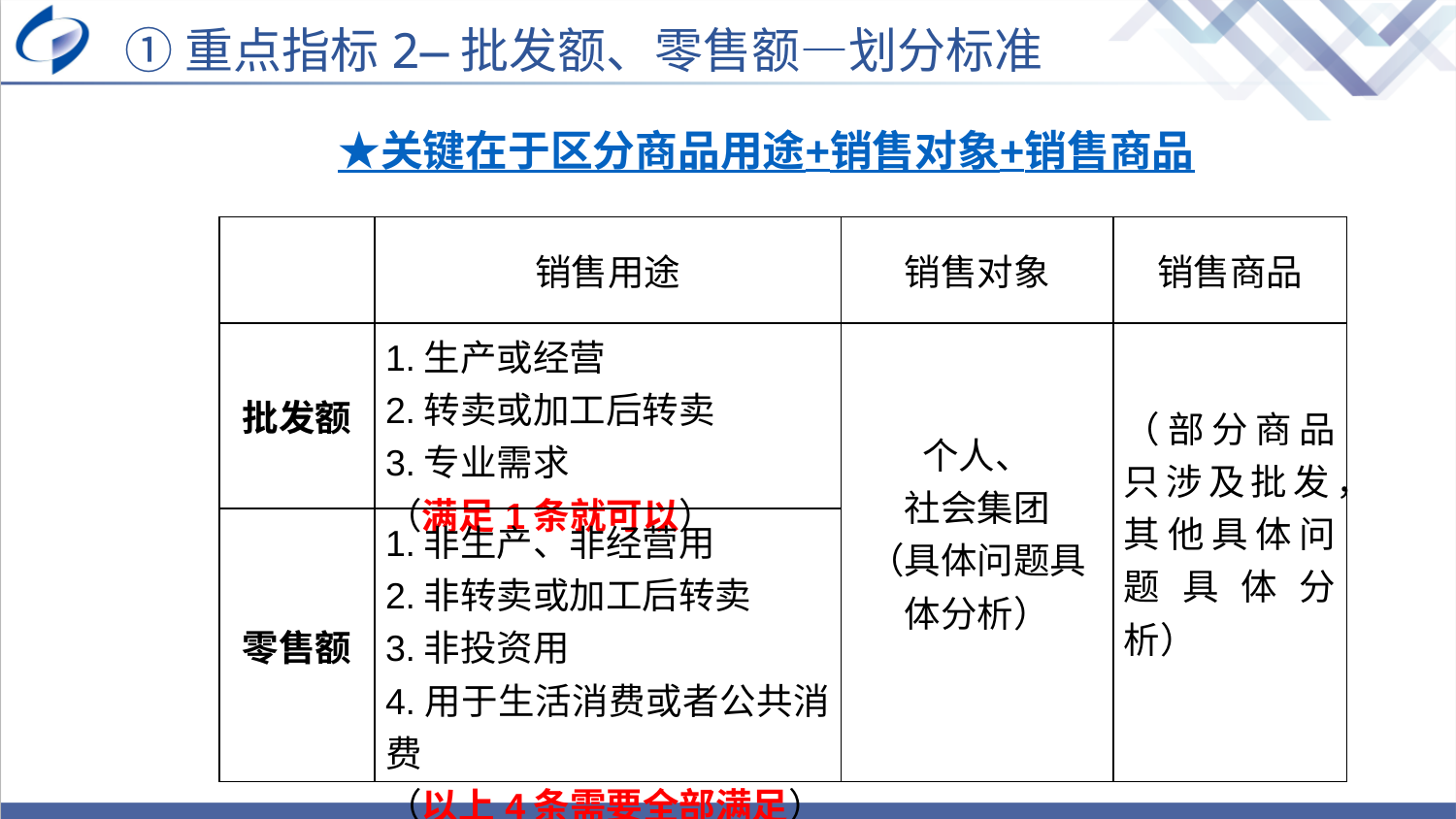

①重点指标2—批发额、零售额—划分标准
★关键在于区分商品用途+销售对象+销售商品

|  | 销售用途 | 销售对象 | 销售商品 |
| --- | --- | --- | --- |
| 批发额 | 1.生产或经营 2.转卖或加工后转卖 3.专业需求 （满足1条就可以） | 个人、 社会集团 （具体问题具体分析） | （部分商品只涉及批发，其他具体问题具体分析） |
| 零售额 | 1.非生产、非经营用 2.非转卖或加工后转卖 3.非投资用 4.用于生活消费或者公共消费 （以上4条需要全部满足） |  |  |